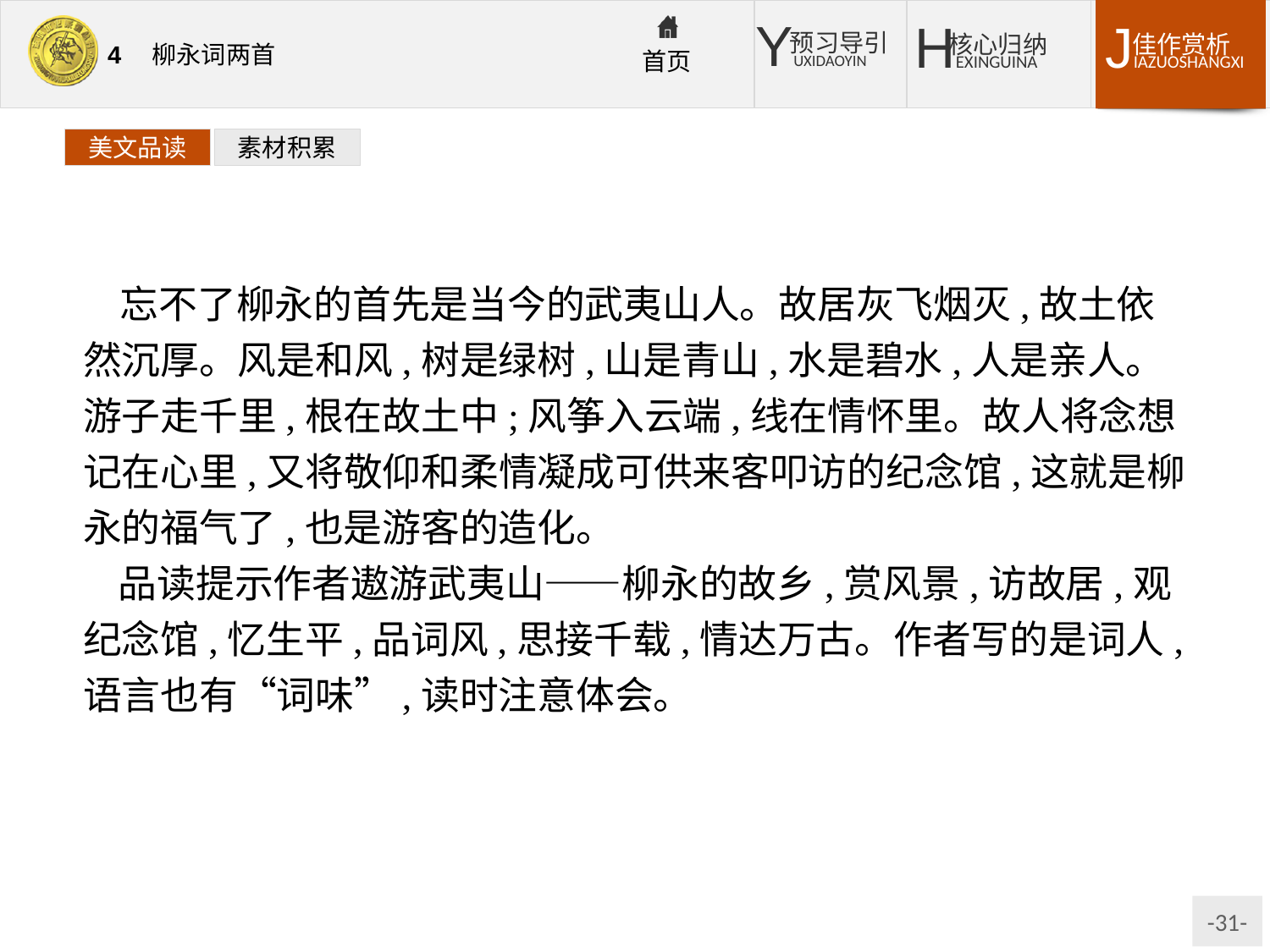

美文品读
素材积累
忘不了柳永的首先是当今的武夷山人。故居灰飞烟灭,故土依然沉厚。风是和风,树是绿树,山是青山,水是碧水,人是亲人。游子走千里,根在故土中;风筝入云端,线在情怀里。故人将念想记在心里,又将敬仰和柔情凝成可供来客叩访的纪念馆,这就是柳永的福气了,也是游客的造化。
品读提示作者遨游武夷山——柳永的故乡,赏风景,访故居,观纪念馆,忆生平,品词风,思接千载,情达万古。作者写的是词人,语言也有“词味”,读时注意体会。